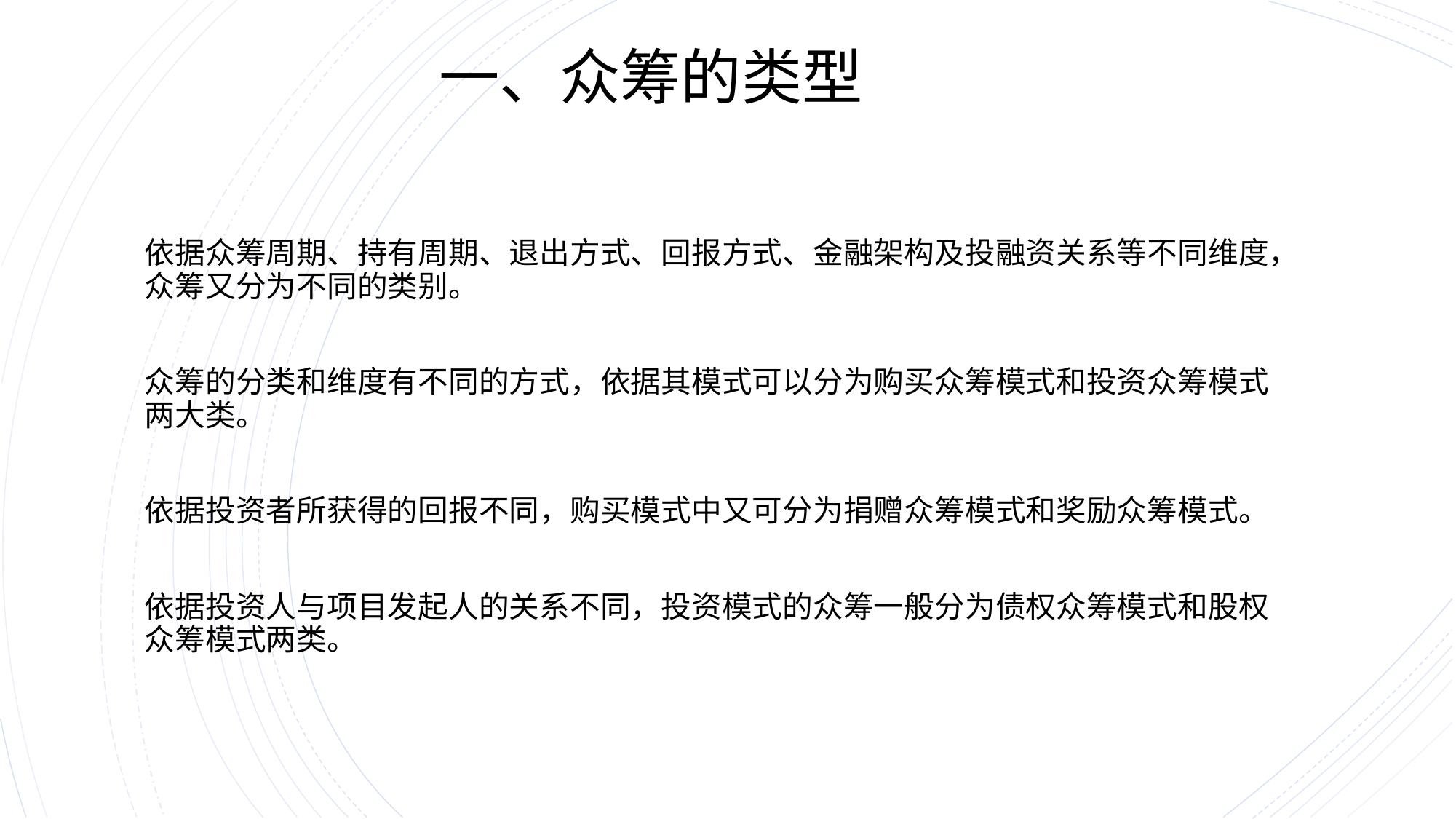

# 一、众筹的类型
依据众筹周期、持有周期、退出方式、回报方式、金融架构及投融资关系等不同维度，众筹又分为不同的类别。

众筹的分类和维度有不同的方式，依据其模式可以分为购买众筹模式和投资众筹模式两大类。

依据投资者所获得的回报不同，购买模式中又可分为捐赠众筹模式和奖励众筹模式。

依据投资人与项目发起人的关系不同，投资模式的众筹一般分为债权众筹模式和股权众筹模式两类。